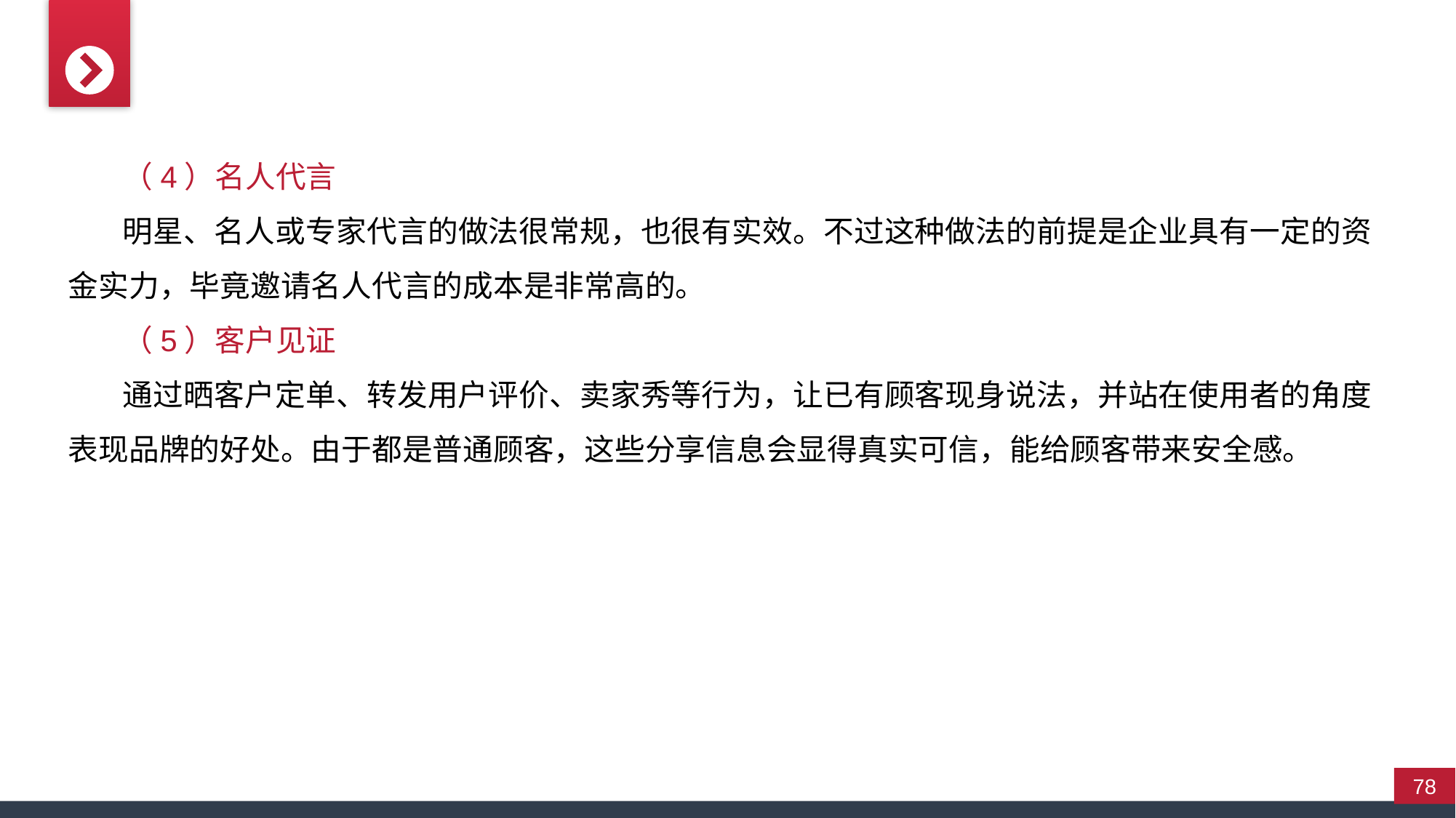

（4）名人代言
明星、名人或专家代言的做法很常规，也很有实效。不过这种做法的前提是企业具有一定的资金实力，毕竟邀请名人代言的成本是非常高的。
（5）客户见证
通过晒客户定单、转发用户评价、卖家秀等行为，让已有顾客现身说法，并站在使用者的角度表现品牌的好处。由于都是普通顾客，这些分享信息会显得真实可信，能给顾客带来安全感。